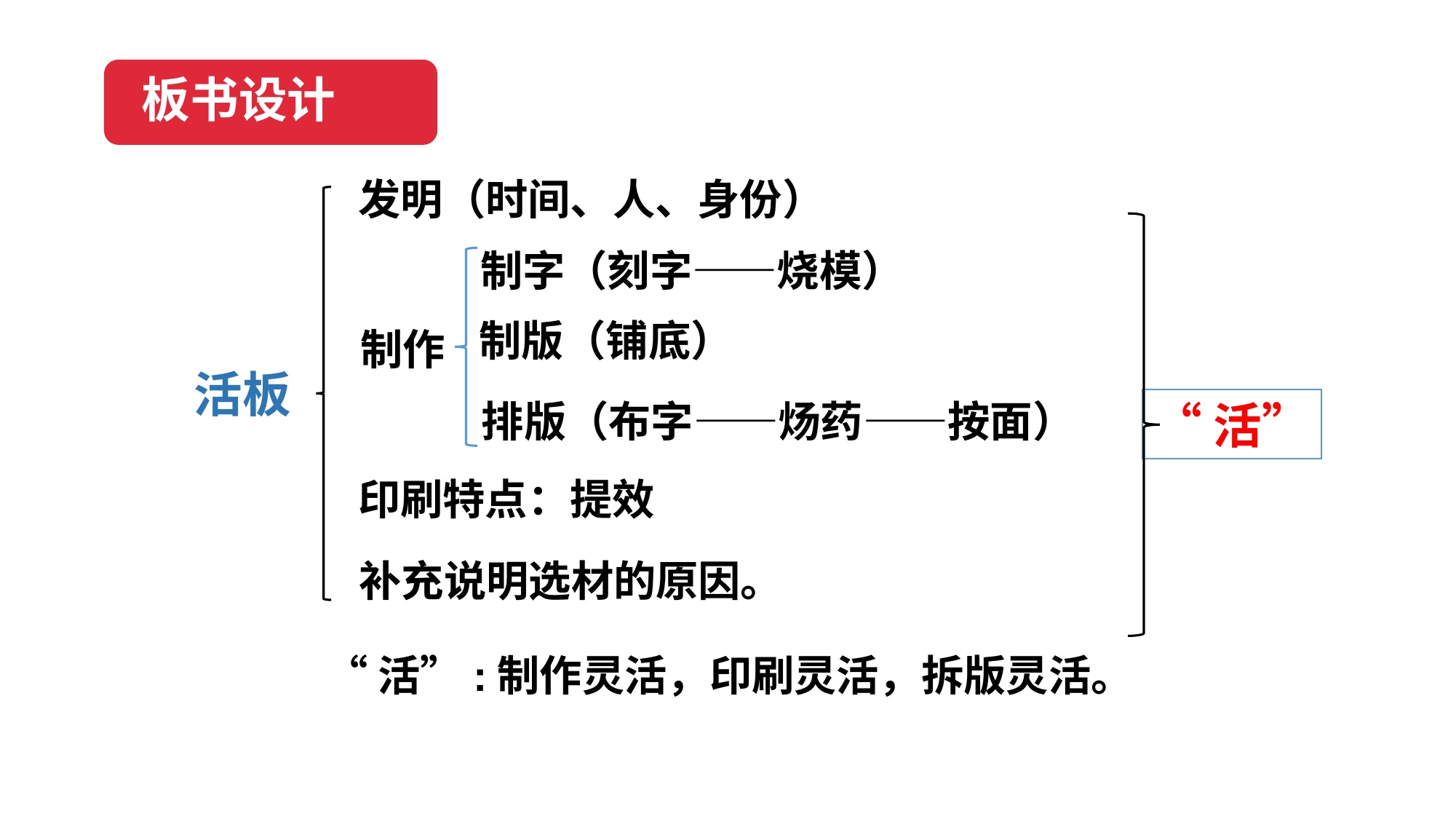

板书设计
发明（时间、人、身份）

制字（刻字——烧模）

制版（铺底）
制作
活板
排版（布字——炀药——按面）
“活”
印刷特点：提效
补充说明选材的原因。
“活”:制作灵活，印刷灵活，拆版灵活。